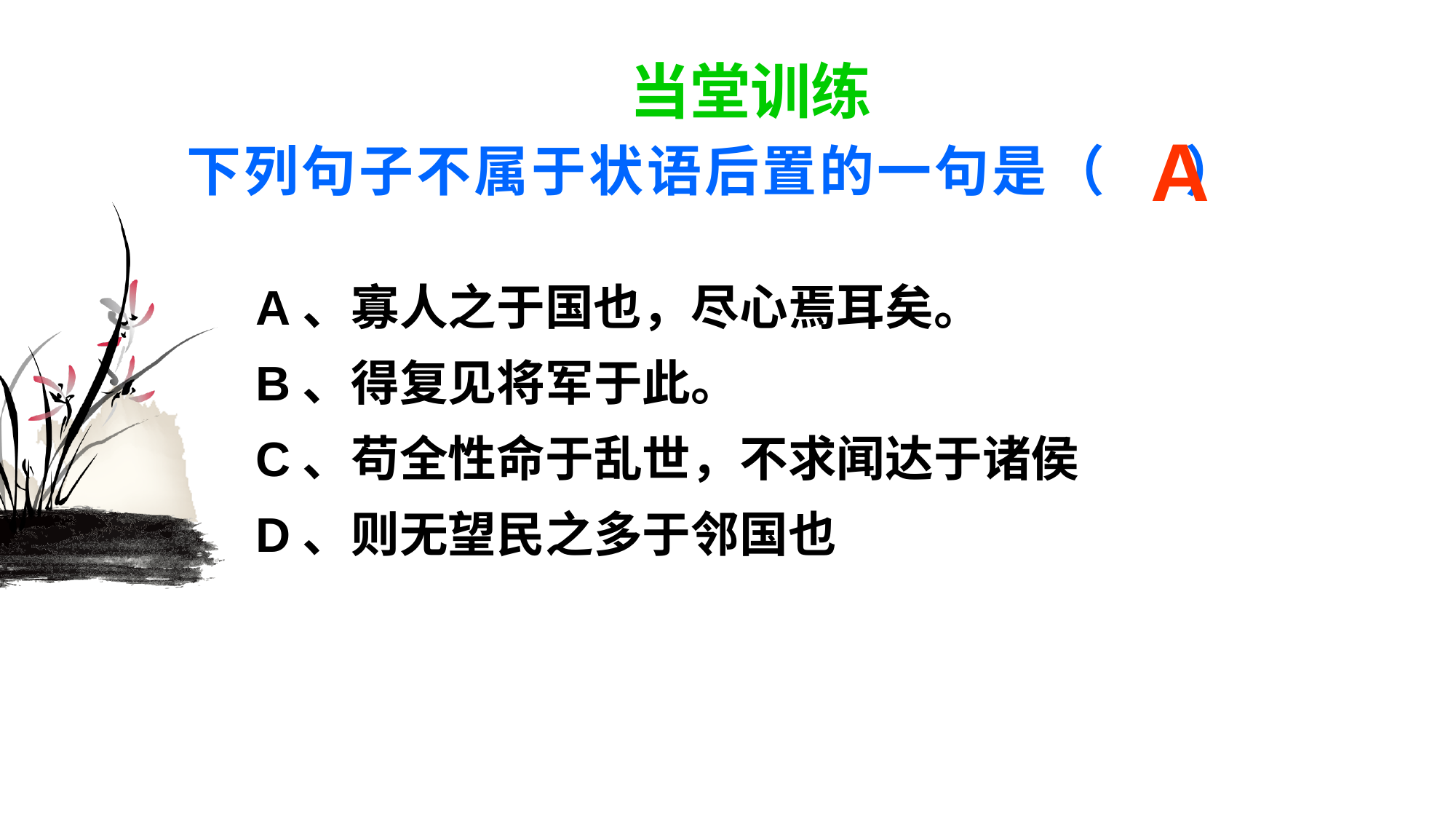

当堂训练
A
# 下列句子不属于状语后置的一句是（     ）
  A、寡人之于国也，尽心焉耳矣。
  B、得复见将军于此。
  C、苟全性命于乱世，不求闻达于诸侯
  D、则无望民之多于邻国也